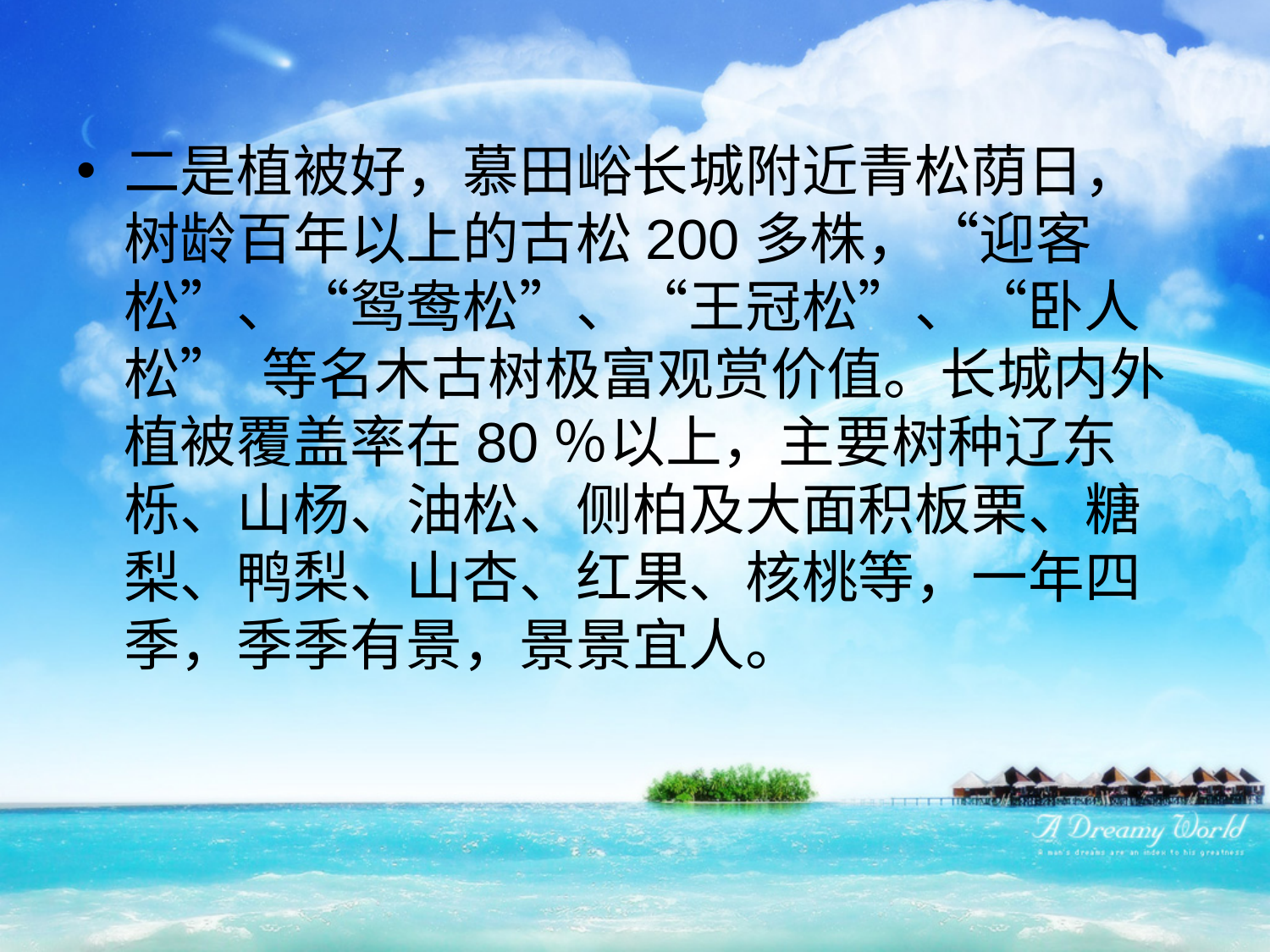

#
二是植被好，慕田峪长城附近青松荫日，树龄百年以上的古松200多株，“迎客松”、“鸳鸯松”、“王冠松”、“卧人松”  等名木古树极富观赏价值。长城内外植被覆盖率在80％以上，主要树种辽东栎、山杨、油松、侧柏及大面积板栗、糖梨、鸭梨、山杏、红果、核桃等，一年四季，季季有景，景景宜人。